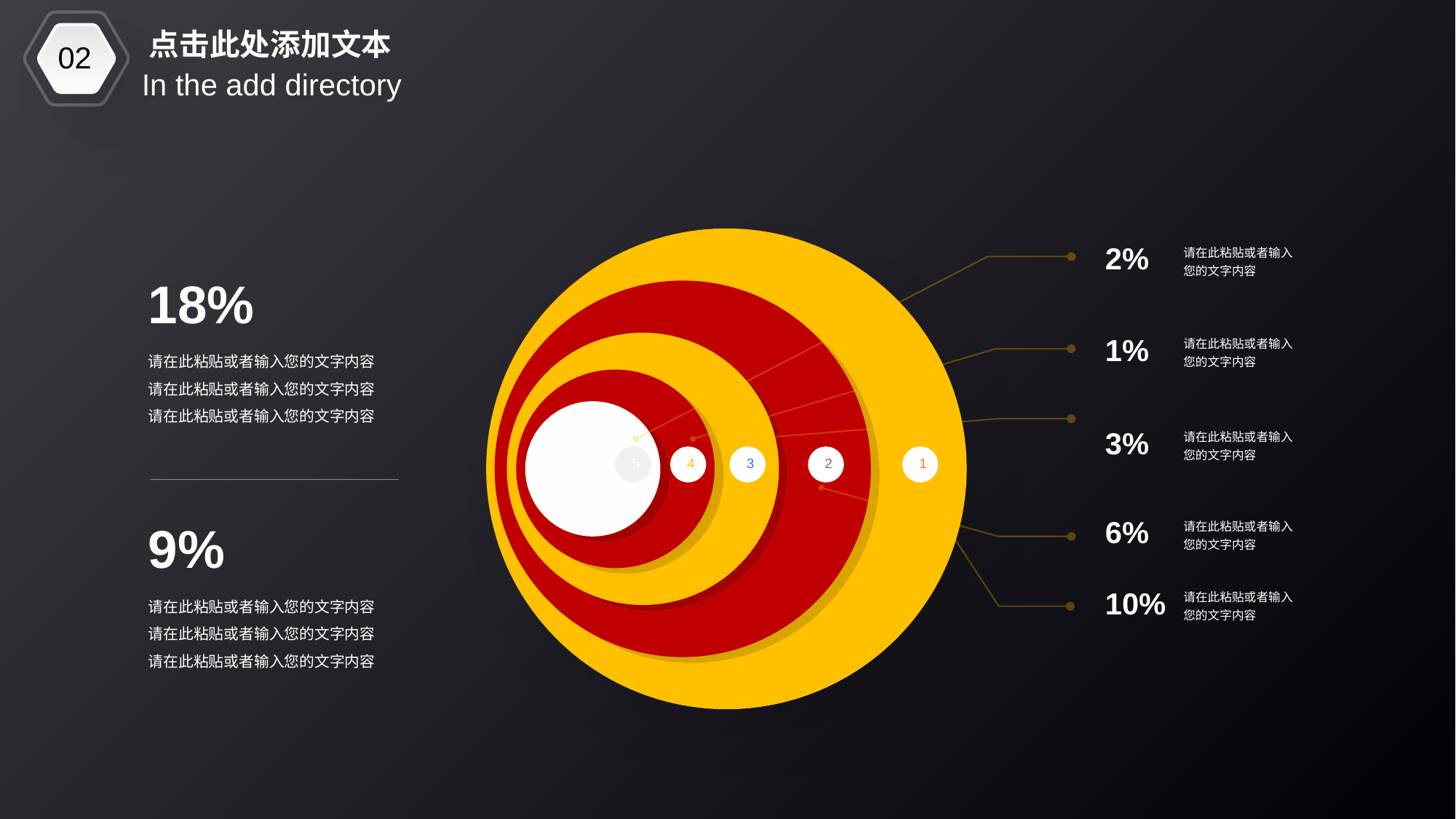

02
点击此处添加文本
In the add directory

2%
请在此粘贴或者输入您的文字内容

18%

1%
请在此粘贴或者输入您的文字内容

请在此粘贴或者输入您的文字内容请在此粘贴或者输入您的文字内容请在此粘贴或者输入您的文字内容

3%
请在此粘贴或者输入您的文字内容

5

4

3

2

1

6%
请在此粘贴或者输入您的文字内容
9%
10%
请在此粘贴或者输入您的文字内容
请在此粘贴或者输入您的文字内容请在此粘贴或者输入您的文字内容请在此粘贴或者输入您的文字内容